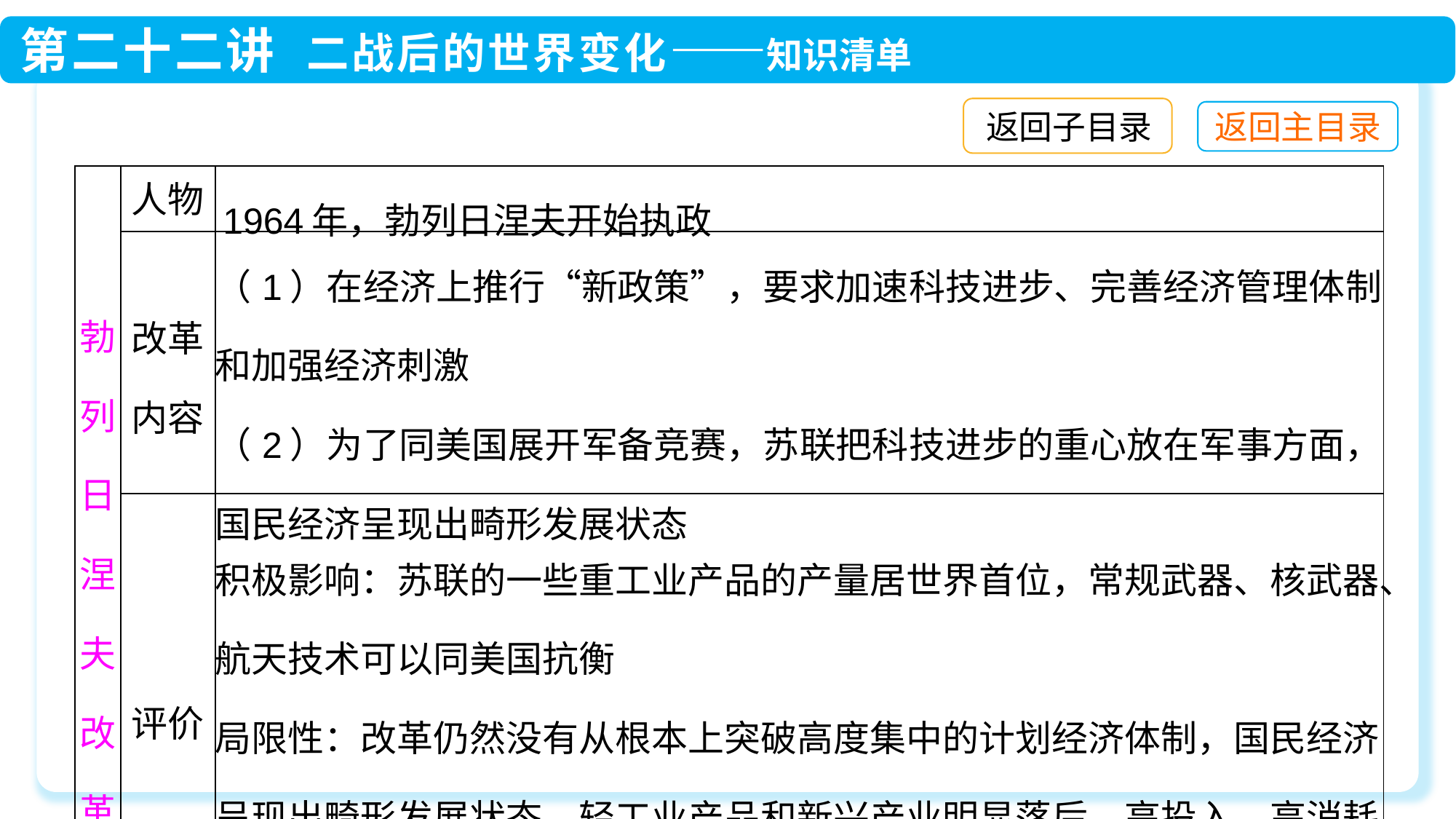

返回子目录
| 勃列日涅夫改革 | 人物 | 1964年，勃列日涅夫开始执政 |
| --- | --- | --- |
|  | 改革内容 | （1）在经济上推行“新政策”，要求加速科技进步、完善经济管理体制和加强经济刺激 （2）为了同美国展开军备竞赛，苏联把科技进步的重心放在军事方面，国民经济呈现出畸形发展状态 |
|  | 评价 | 积极影响：苏联的一些重工业产品的产量居世界首位，常规武器、核武器、航天技术可以同美国抗衡 局限性：改革仍然没有从根本上突破高度集中的计划经济体制，国民经济呈现出畸形发展状态。轻工业产品和新兴产业明显落后。高投入、高消耗、低效率成为苏联经济的痼疾 |